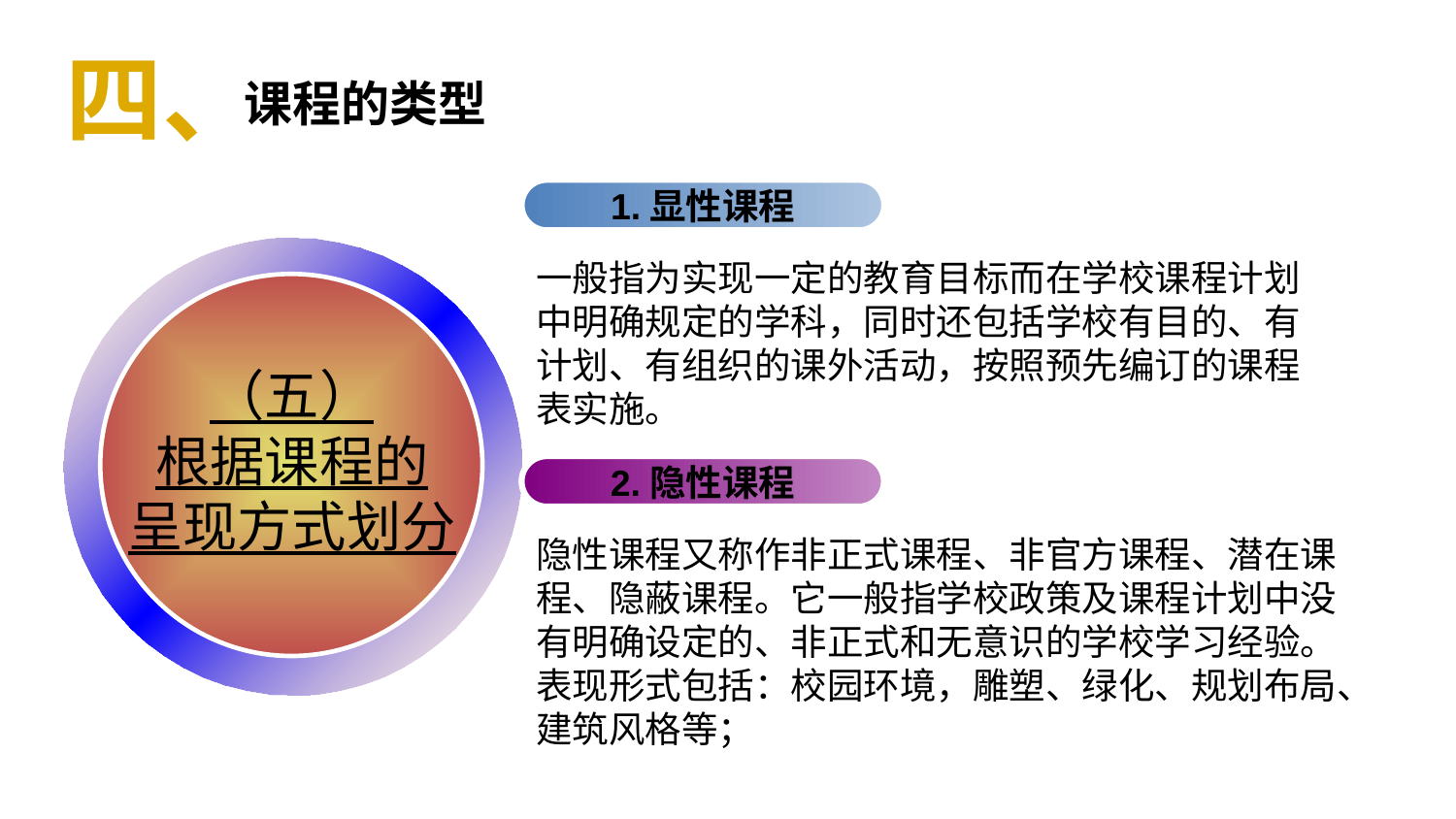

四、
课程的类型
1.显性课程

（五）
根据课程的
呈现方式划分
一般指为实现一定的教育目标而在学校课程计划中明确规定的学科，同时还包括学校有目的、有计划、有组织的课外活动，按照预先编订的课程表实施。
2.隐性课程
隐性课程又称作非正式课程、非官方课程、潜在课程、隐蔽课程。它一般指学校政策及课程计划中没有明确设定的、非正式和无意识的学校学习经验。表现形式包括：校园环境，雕塑、绿化、规划布局、建筑风格等；